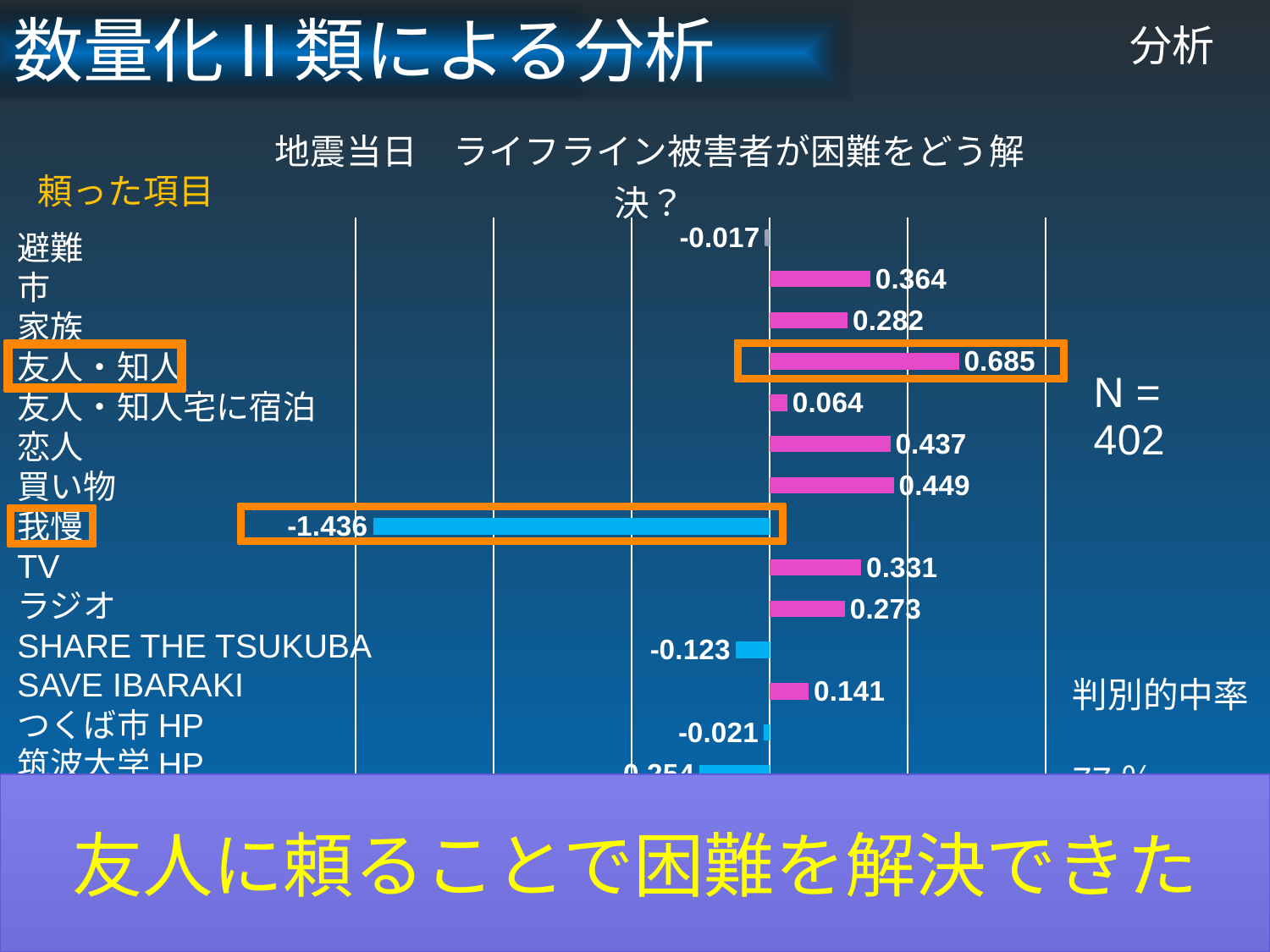

数量化Ⅱ類による分析

# 分析

### Chart: 地震当日　ライフライン被害者が困難をどう解決？

| Category |  |
|---|---|
| インターネットニュース | 0.0580868249233369 |
| mixi | -0.305857953178812 |
| Twitter | 0.312219220875327 |
| 筑波大学HP | -0.253588079665943 |
| つくば市HP | -0.0214199799608756 |
| SAVE IBARAKI | 0.141209270860936 |
| SHARE THE TSUKUBA | -0.122769412621988 |
| ラジオ | 0.272812608211354 |
| TV | 0.331339090702364 |
| 我慢する | -1.436411844112718 |
| 買い物 | 0.449252398673489 |
| 恋人に頼る | 0.436702913126258 |
| 友人・知人宅に泊まる | 0.0636769703351946 |
| 友人・知人に頼る | 0.685391624982569 |
| 家族に頼る | 0.281934619956404 |
| 市に頼る | 0.364311829385673 |
| 避難した | -0.0167263142128563 |
頼った項目
避難
市
家族
友人・知人
友人・知人宅に宿泊
恋人
買い物
我慢
TV
ラジオ
SHARE THE TSUKUBA
SAVE IBARAKI
つくば市HP
筑波大学HP
Twitter
mixi
インターネットニュース

判別的中率
　　　　77％
友人に頼ることで困難を解決できた
23